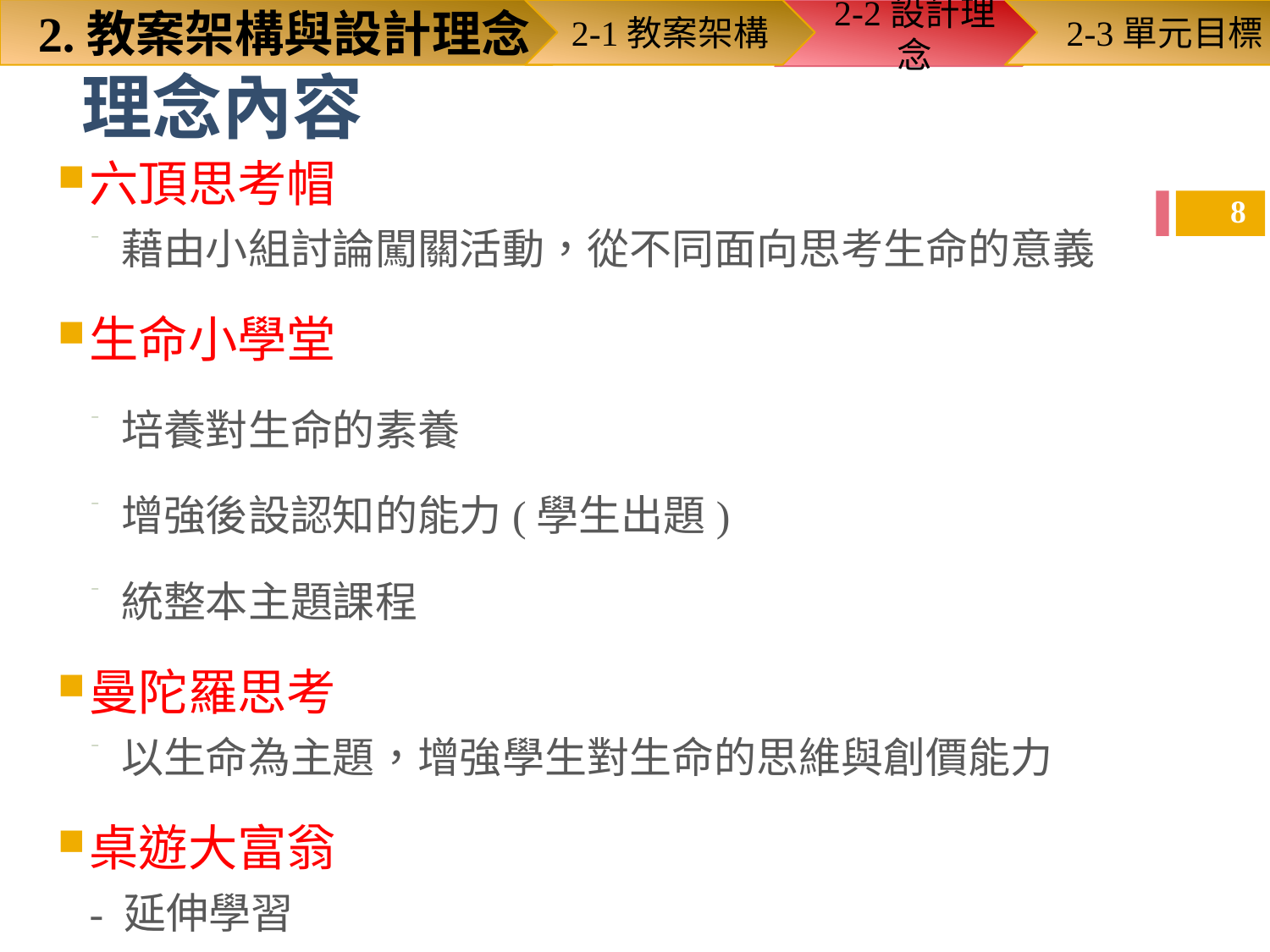

2-1教案架構
2-2設計理念
2-3單元目標
2.教案架構與設計理念
# 理念內容
六頂思考帽
藉由小組討論闖關活動，從不同面向思考生命的意義
生命小學堂
培養對生命的素養
增強後設認知的能力(學生出題)
統整本主題課程
曼陀羅思考
以生命為主題，增強學生對生命的思維與創價能力
桌遊大富翁
- 延伸學習

8